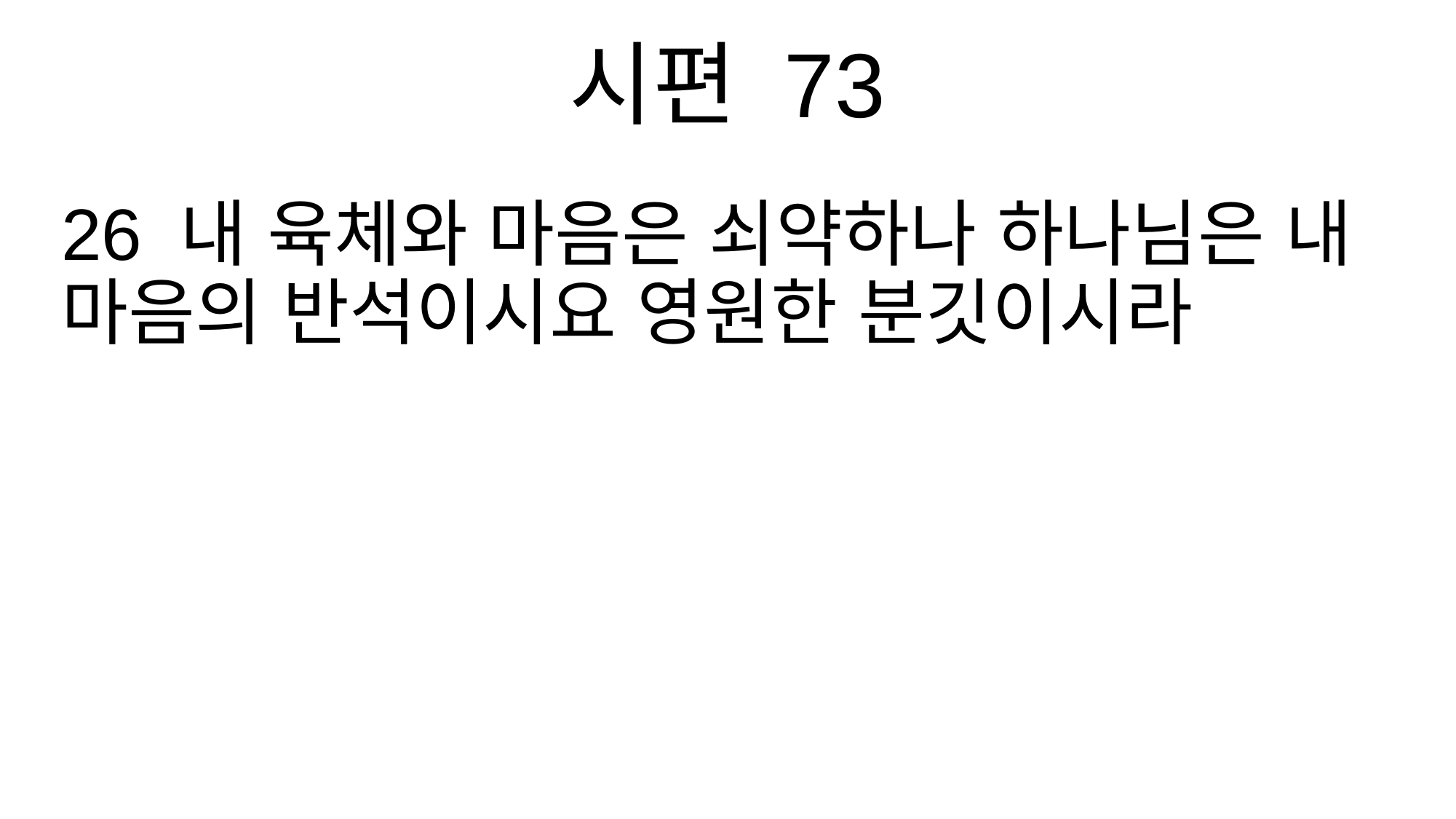

시편 73
26 내 육체와 마음은 쇠약하나 하나님은 내 마음의 반석이시요 영원한 분깃이시라